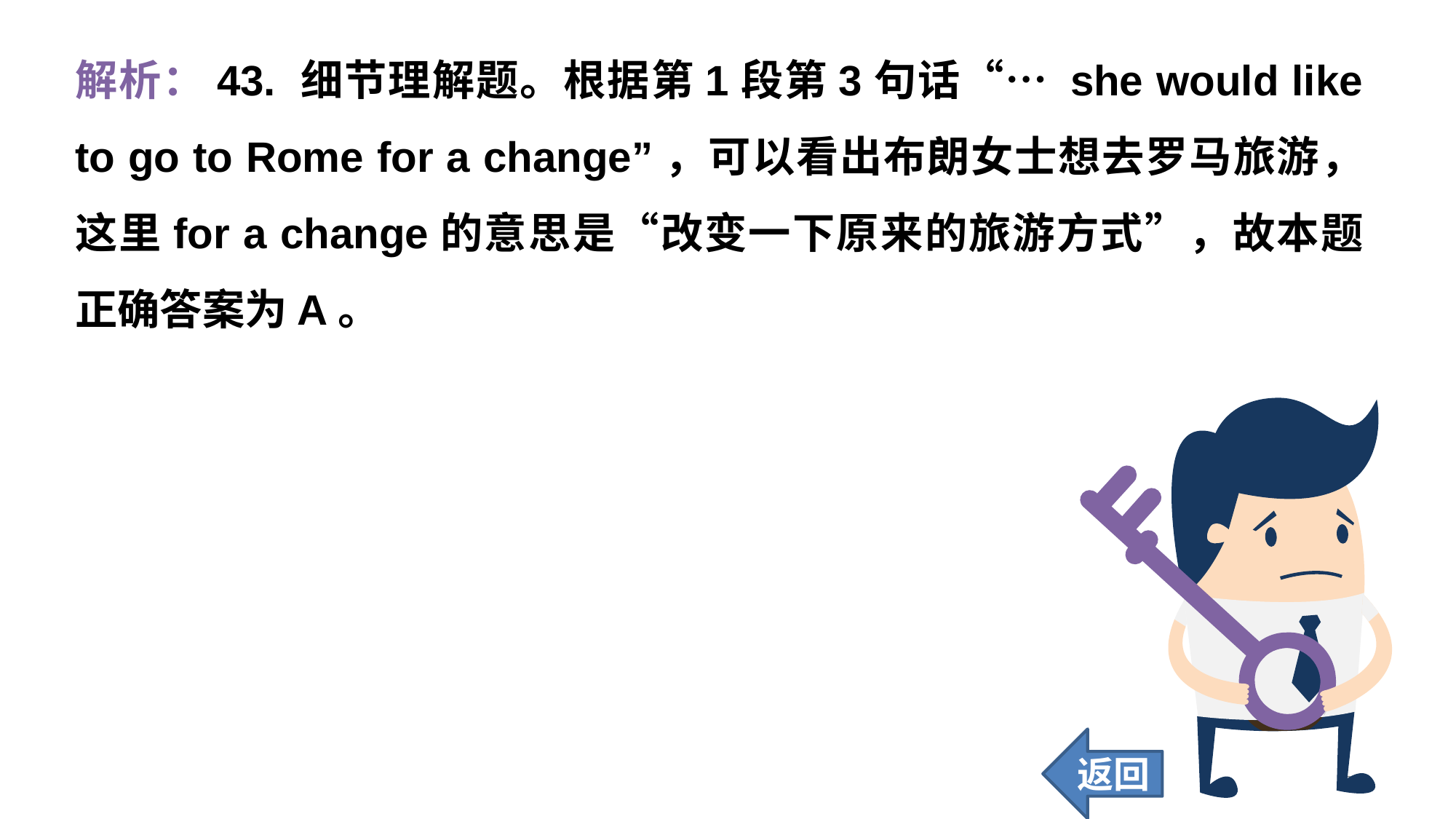

解析：43. 细节理解题。根据第1段第3句话“… she would like to go to Rome for a change”，可以看出布朗女士想去罗马旅游，这里for a change的意思是“改变一下原来的旅游方式”，故本题正确答案为A。

返回
363